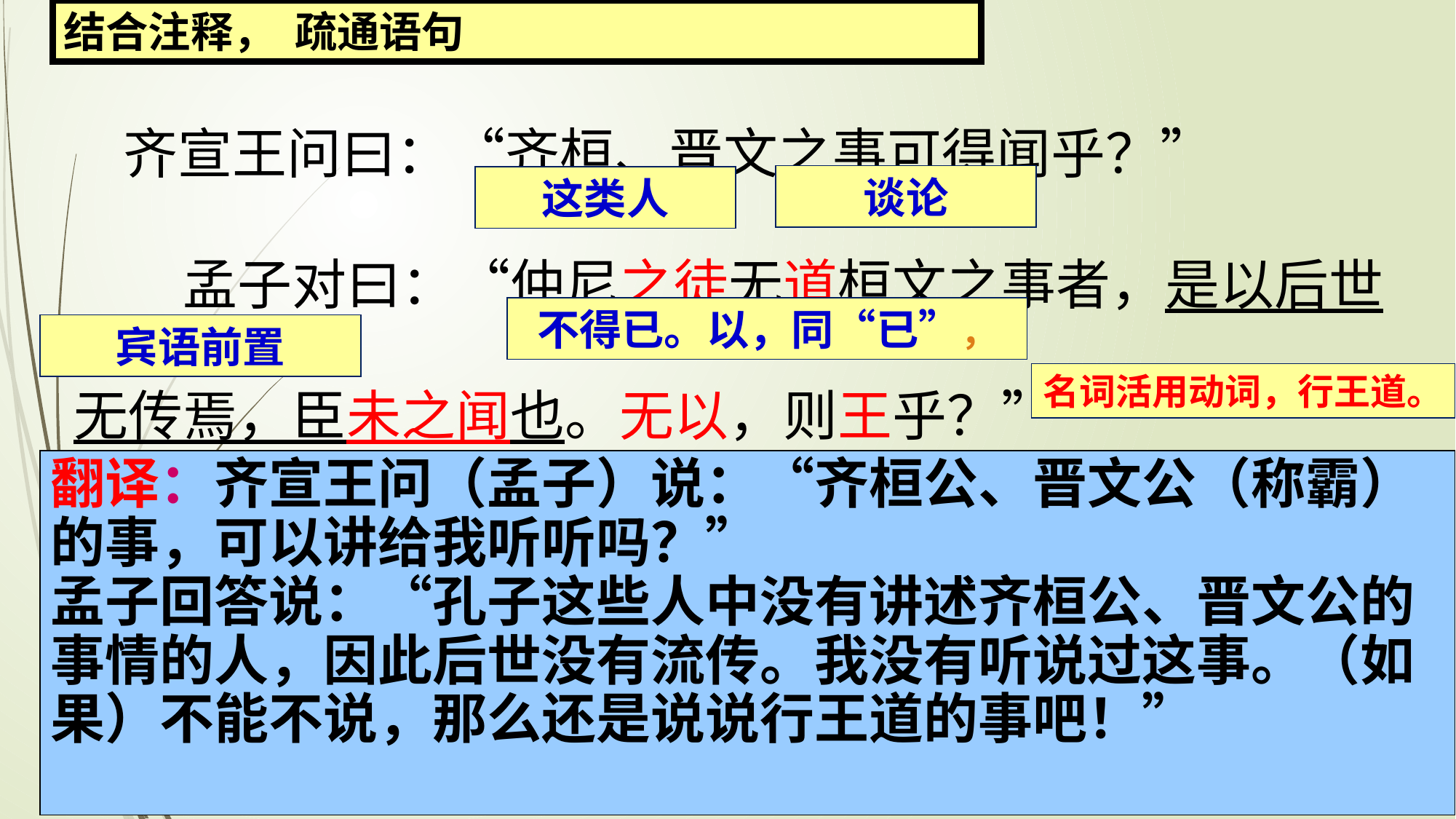

结合注释，  疏通语句
   齐宣王问曰：“齐桓、晋文之事可得闻乎？”
　　孟子对曰：“仲尼之徒无道桓文之事者，是以后世无传焉，臣未之闻也。无以，则王乎？”

谈论
这类人
不得已。以，同“已”，
宾语前置
名词活用动词，行王道。
翻译：齐宣王问（孟子）说：“齐桓公、晋文公（称霸）的事，可以讲给我听听吗？”
孟子回答说：“孔子这些人中没有讲述齐桓公、晋文公的事情的人，因此后世没有流传。我没有听说过这事。（如果）不能不说，那么还是说说行王道的事吧！”